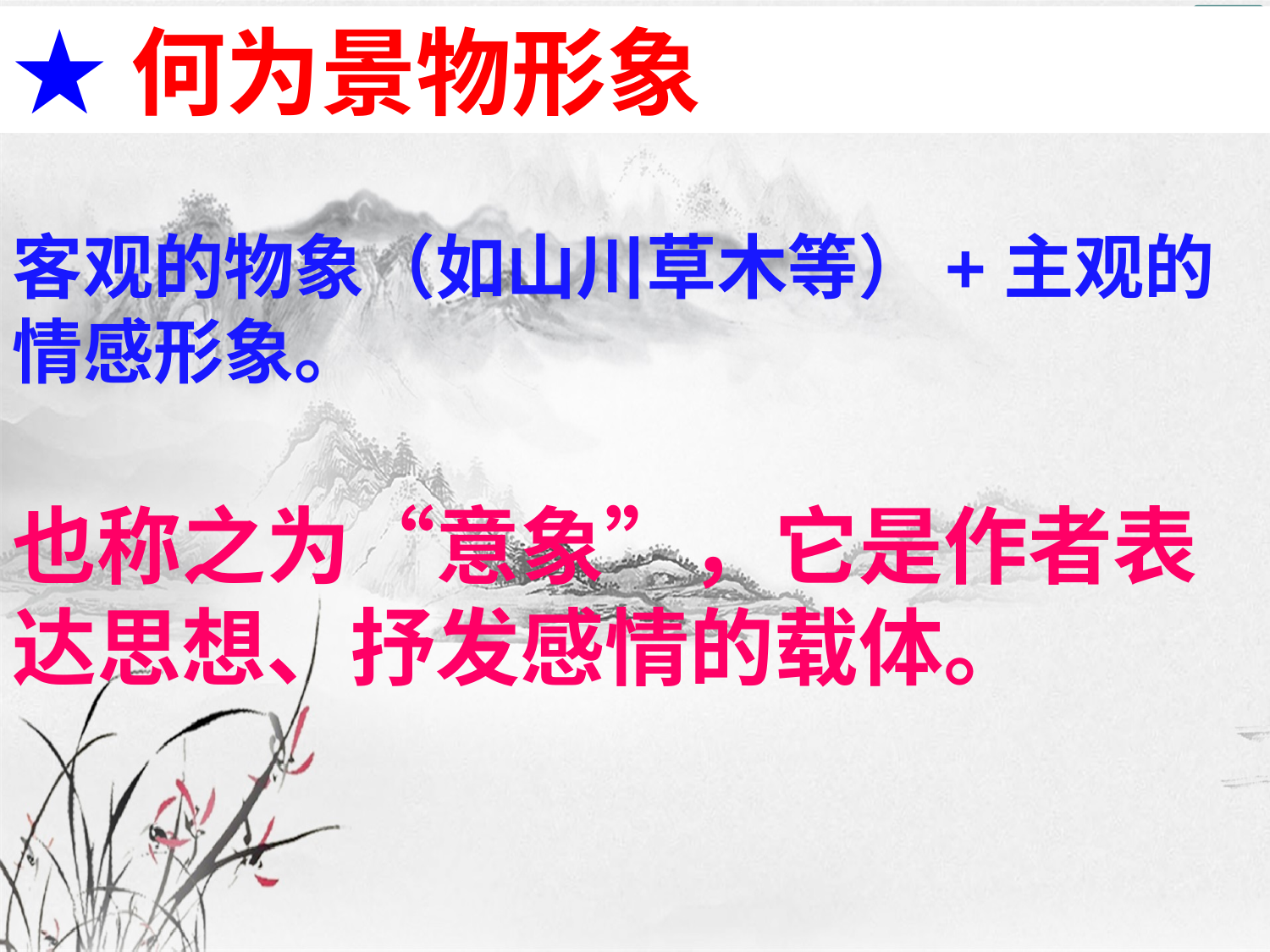

★何为景物形象
客观的物象（如山川草木等）+主观的情感形象。

也称之为“意象”，它是作者表达思想、抒发感情的载体。